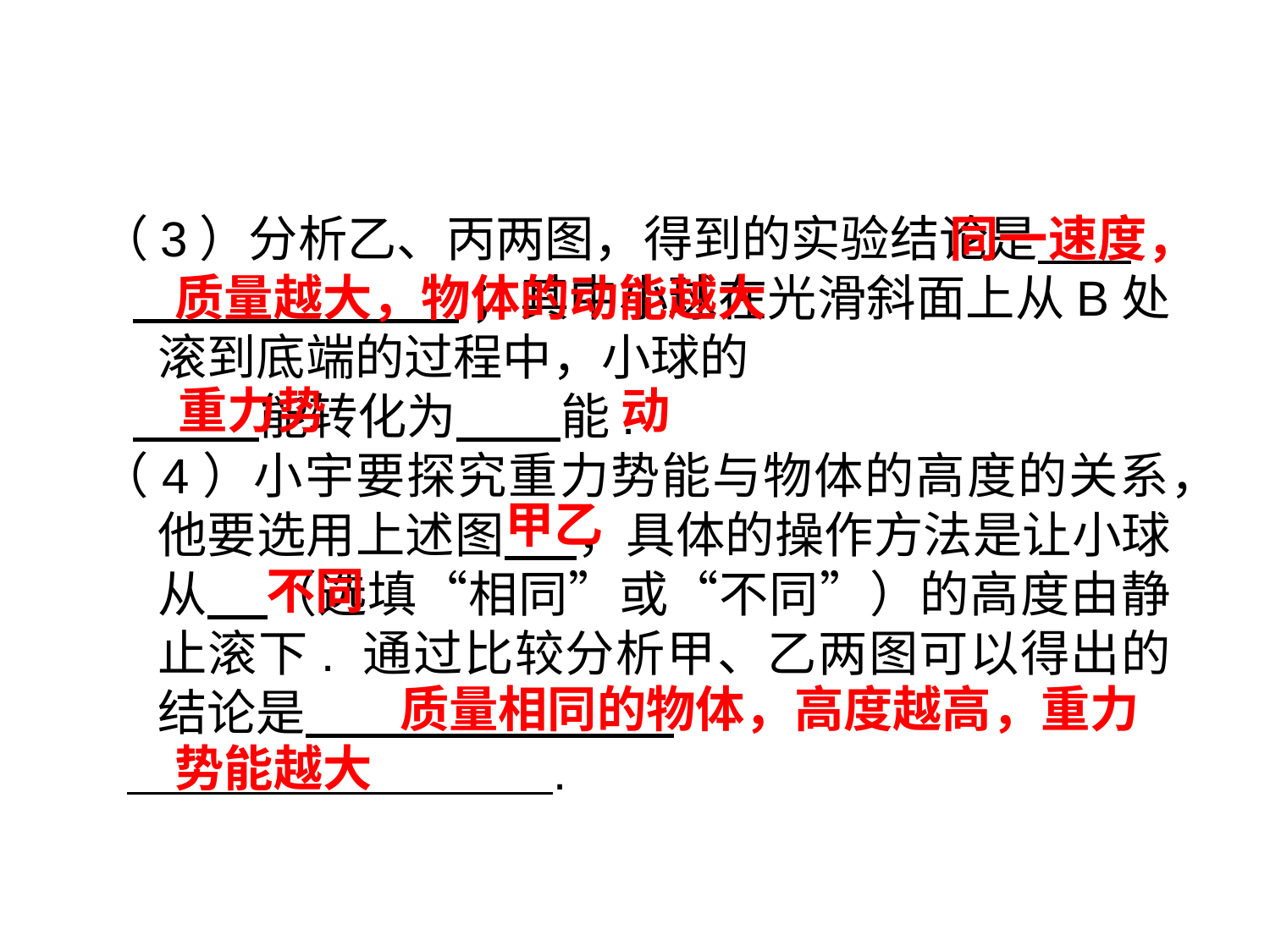

（3）分析乙、丙两图，得到的实验结论是　    .
                                ；其中小球在光滑斜面上从B处滚到底端的过程中，小球的
  　       能转化为　     能.
（4）小宇要探究重力势能与物体的高度的关系，他要选用上述图　  ，具体的操作方法是让小球从     （选填“相同”或“不同”）的高度由静止滚下. 通过比较分析甲、乙两图可以得出的结论是　                             .
                                 .

                                                                    同一速度，质量越大，物体的动能越大
重力势
动
甲乙
不同
                   质量相同的物体，高度越高，重力势能越大